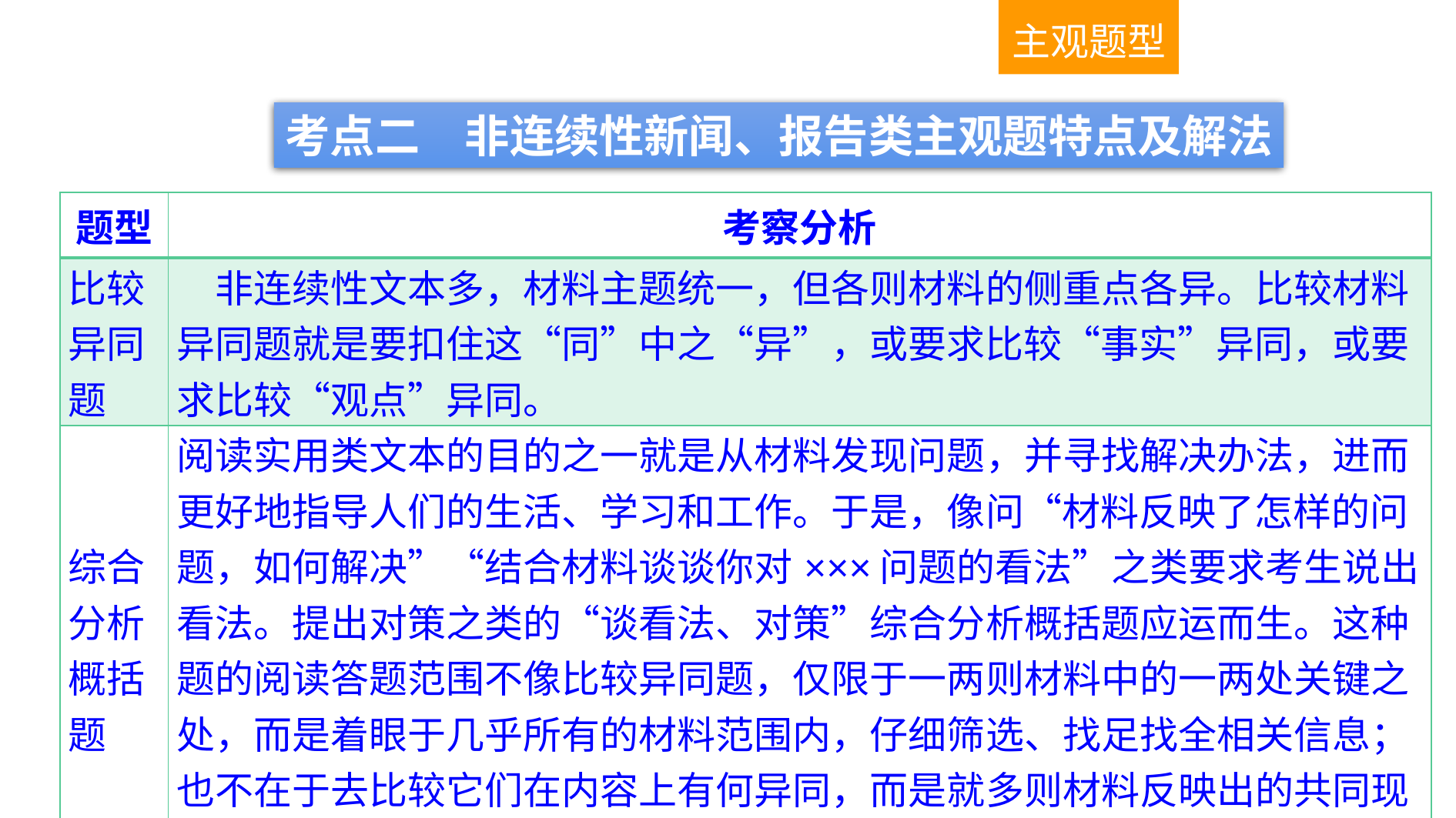

主观题型
考点二　非连续性新闻、报告类主观题特点及解法
| 题型 | 考察分析 |
| --- | --- |
| 比较异同题 | 非连续性文本多，材料主题统一，但各则材料的侧重点各异。比较材料异同题就是要扣住这“同”中之“异”，或要求比较“事实”异同，或要求比较“观点”异同。 |
| 综合分析概括题 | 阅读实用类文本的目的之一就是从材料发现问题，并寻找解决办法，进而更好地指导人们的生活、学习和工作。于是，像问“材料反映了怎样的问题，如何解决”“结合材料谈谈你对×××问题的看法”之类要求考生说出看法。提出对策之类的“谈看法、对策”综合分析概括题应运而生。这种题的阅读答题范围不像比较异同题，仅限于一两则材料中的一两处关键之处，而是着眼于几乎所有的材料范围内，仔细筛选、找足找全相关信息；也不在于去比较它们在内容上有何异同，而是就多则材料反映出的共同现象、问题进行综合思考、分析。 |